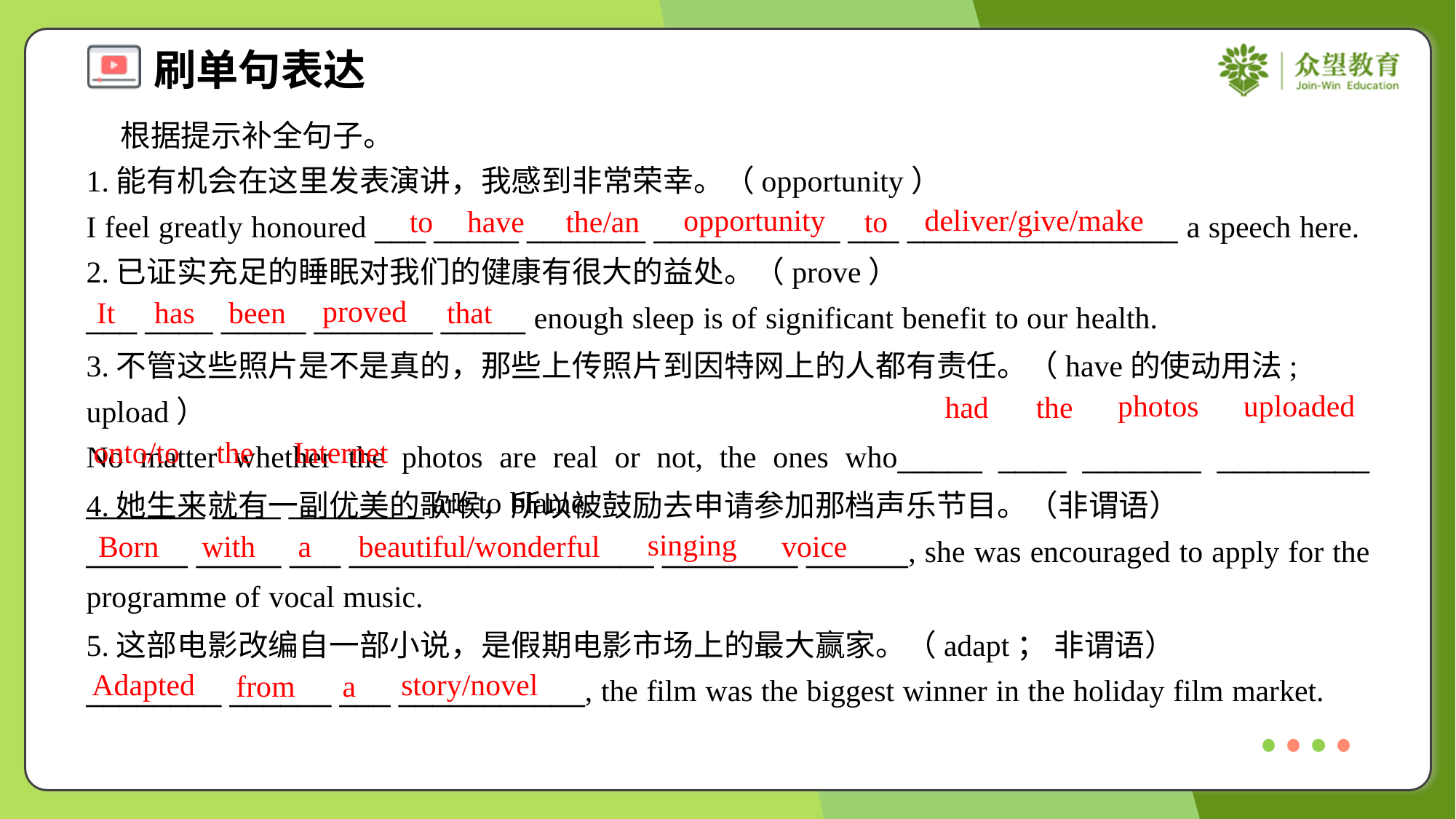

根据提示补全句子。
1.能有机会在这里发表演讲，我感到非常荣幸。（opportunity）
I feel greatly honoured ___ _____ _______ ___________ ___ ________________ a speech here.
2.已证实充足的睡眠对我们的健康有很大的益处。（prove）
___ ____ _____ _______ _____ enough sleep is of significant benefit to our health.
opportunity
deliver/give/make
to
have
the/an
to
proved
It
has
been
that
3.不管这些照片是不是真的，那些上传照片到因特网上的人都有责任。（have的使动用法; upload）
No matter whether the photos are real or not, the ones who_____ ____ _______ _________ _______ ____ ________ are to blame.
photos
uploaded
had
the
onto/to
the
Internet
4.她生来就有一副优美的歌喉，所以被鼓励去申请参加那档声乐节目。（非谓语）
______ _____ ___ __________________ ________ ______, she was encouraged to apply for the programme of vocal music.
singing
Born
with
a
beautiful/wonderful
voice
5.这部电影改编自一部小说，是假期电影市场上的最大赢家。（adapt； 非谓语）
________ ______ ___ ___________, the film was the biggest winner in the holiday film market.
Adapted
story/novel
from
a